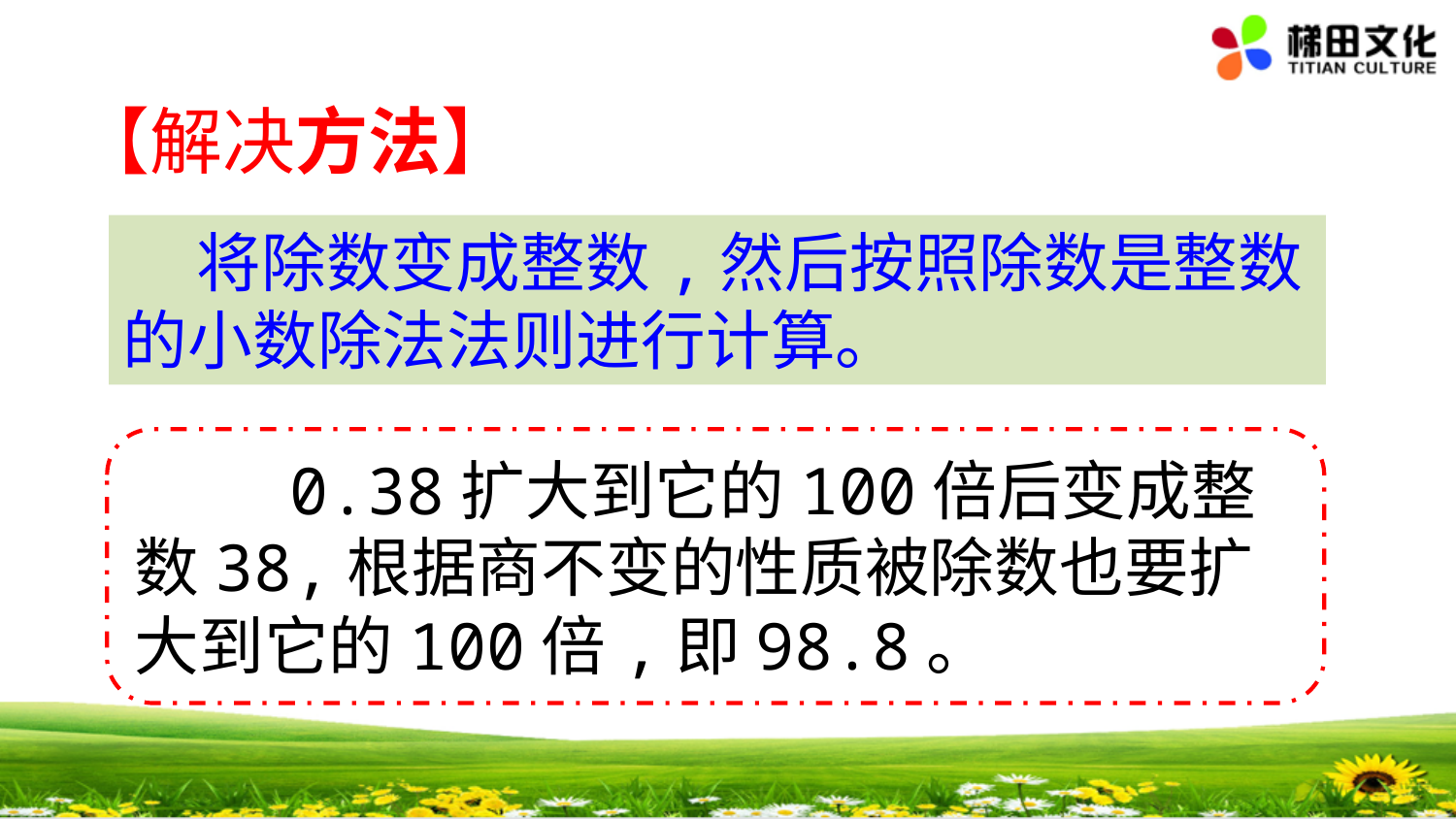

【解决方法】
    将除数变成整数,然后按照除数是整数的小数除法法则进行计算。
    0.38扩大到它的100倍后变成整数38,根据商不变的性质被除数也要扩大到它的100倍,即98.8。